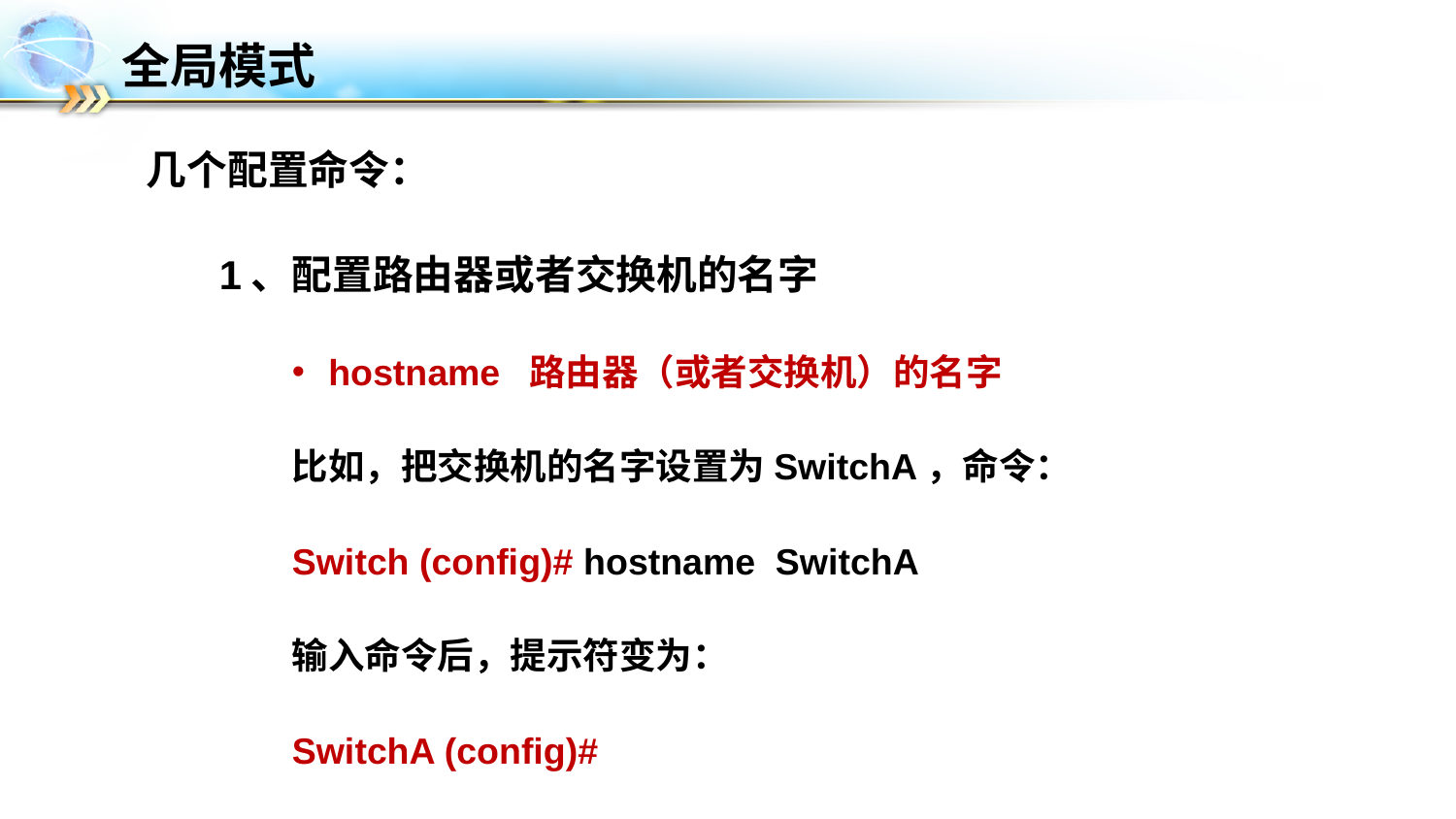

# 全局模式
几个配置命令：
1、配置路由器或者交换机的名字
hostname  路由器（或者交换机）的名字
比如，把交换机的名字设置为SwitchA，命令：
Switch (config)# hostname  SwitchA
输入命令后，提示符变为：
SwitchA (config)#